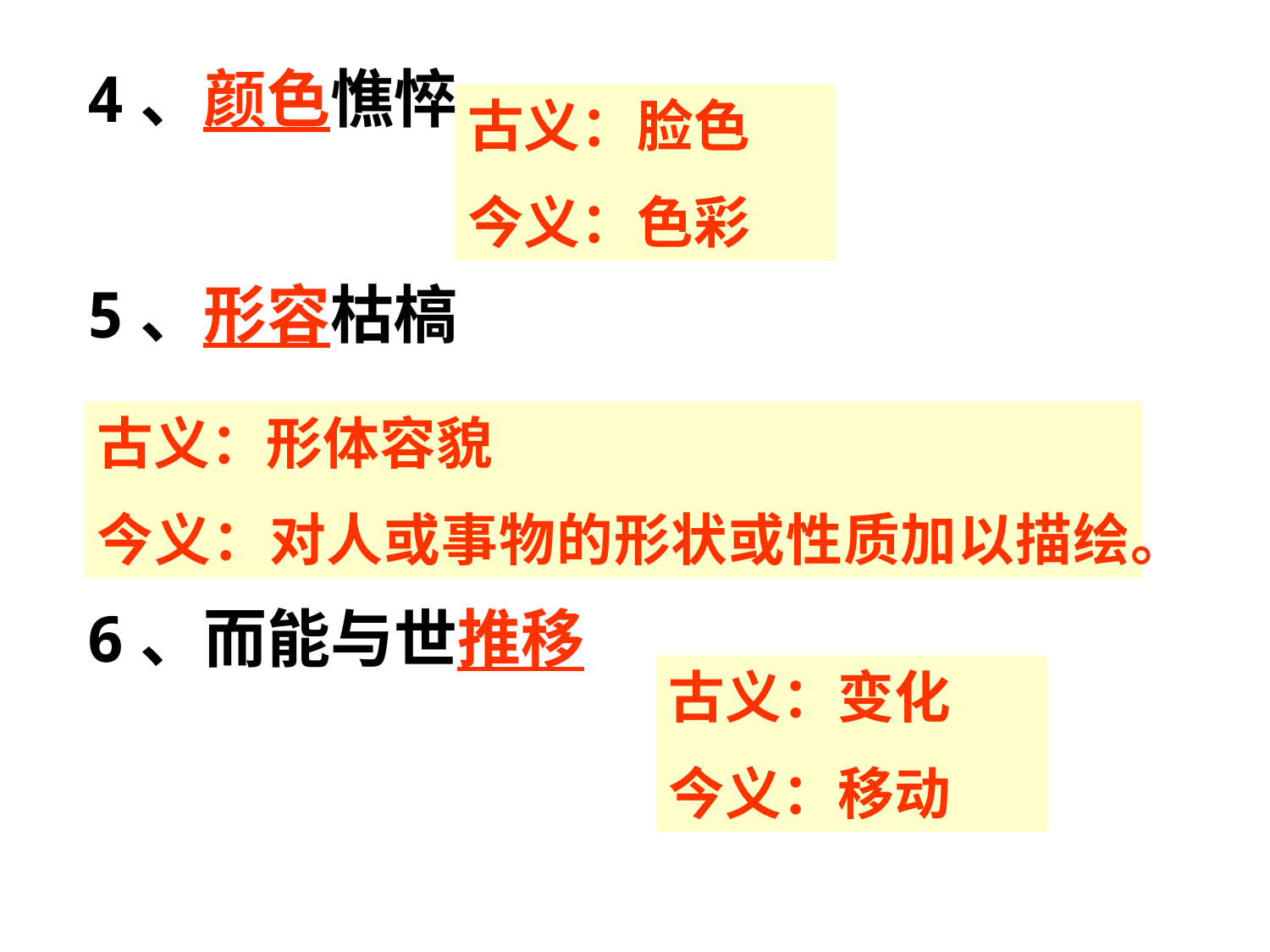

4、颜色憔悴

5、形容枯槁

6、而能与世推移

古义：脸色
今义：色彩
古义：形体容貌
今义：对人或事物的形状或性质加以描绘。
古义：变化
今义：移动